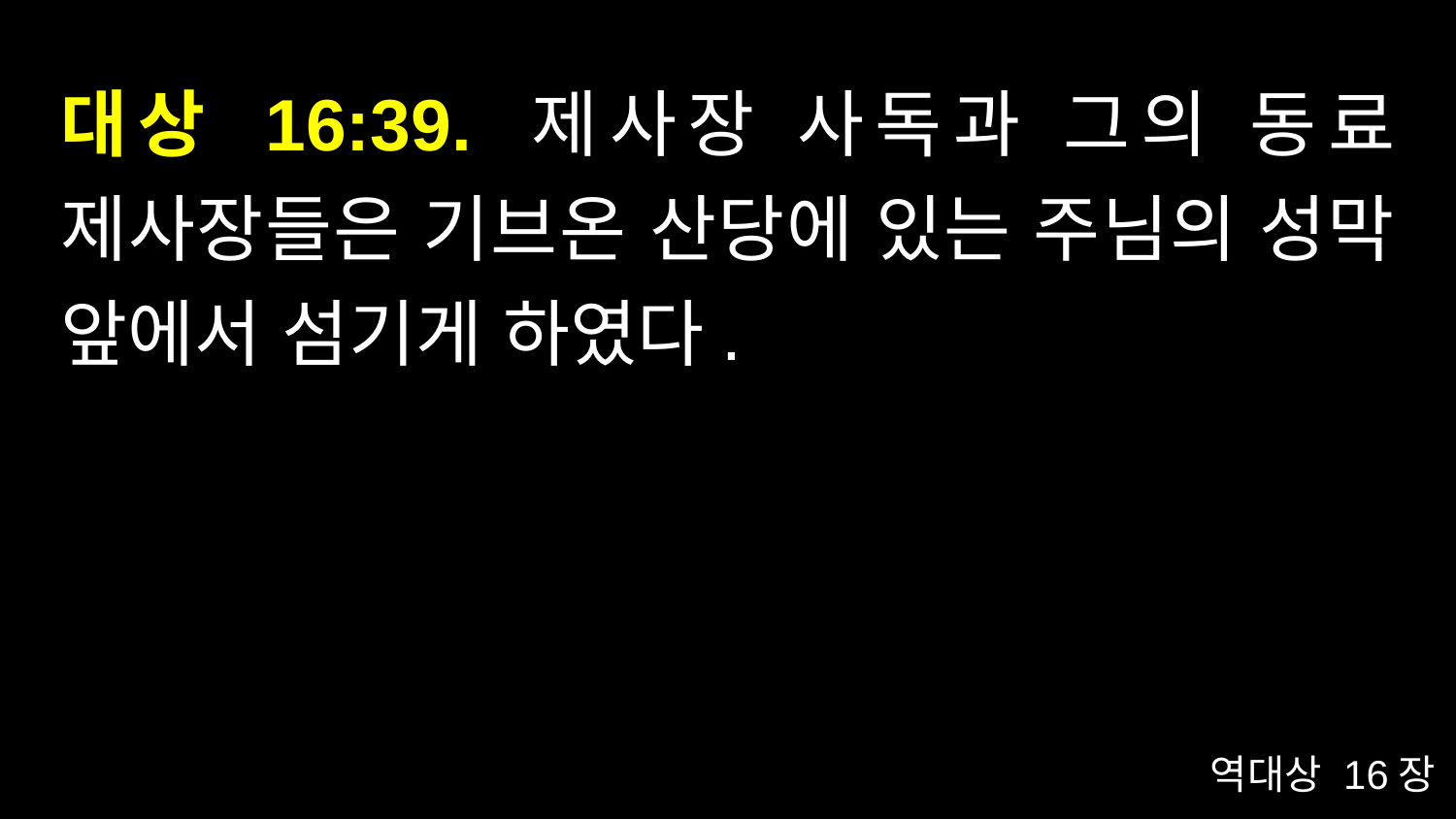

# 대상 16:39. 제사장 사독과 그의 동료 제사장들은 기브온 산당에 있는 주님의 성막 앞에서 섬기게 하였다.
역대상 16장